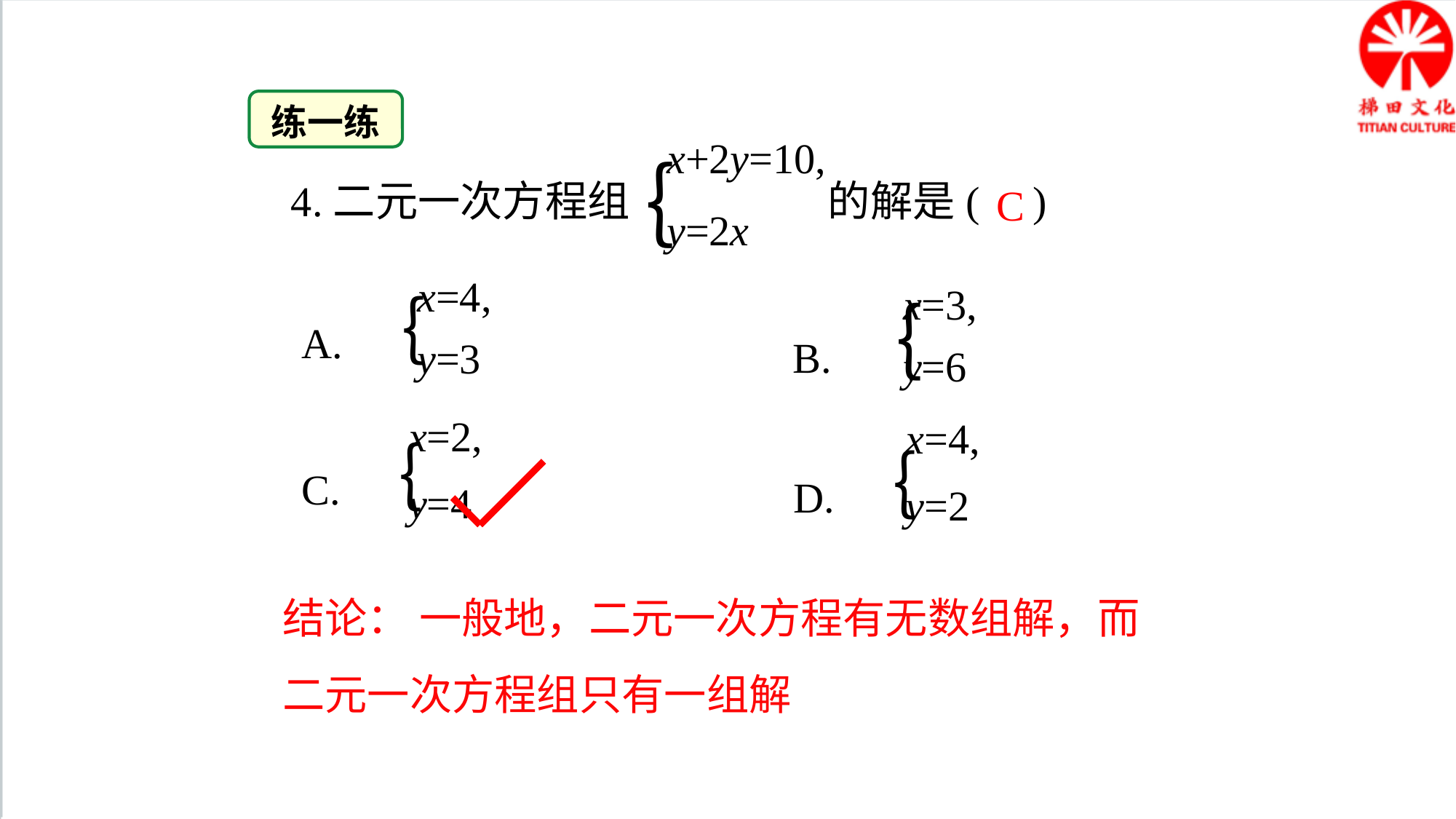

练一练
x+2y=10,
y=2x
｛
4.二元一次方程组                     的解是(     )

C
x=4,
y=3
A.｛
x=3,
y=6
B.｛

x=2,
y=4
x=4,
y=2
C.｛
D.｛

结论： 一般地，二元一次方程有无数组解，而二元一次方程组只有一组解